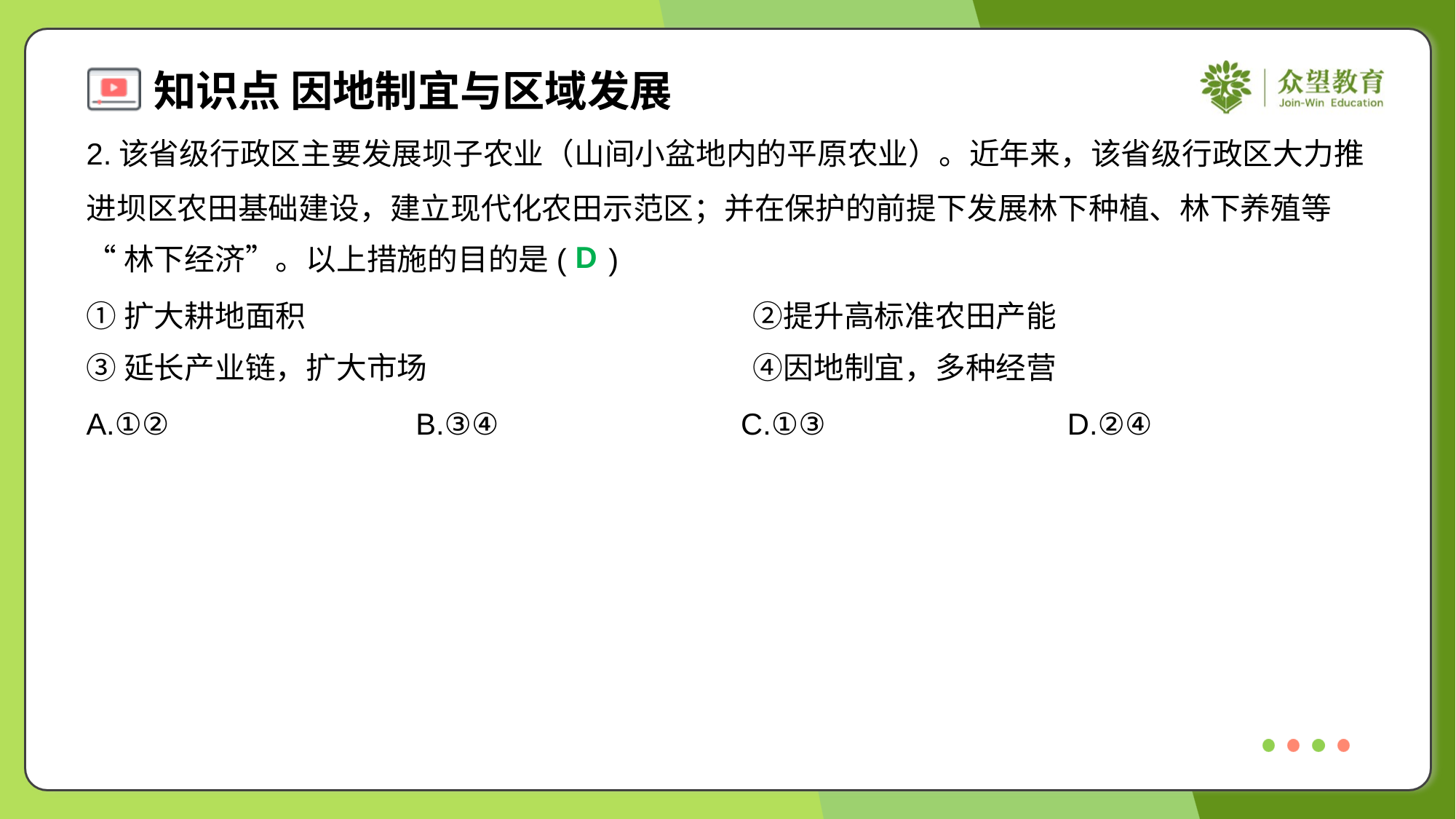

2.该省级行政区主要发展坝子农业（山间小盆地内的平原农业）。近年来，该省级行政区大力推
进坝区农田基础建设，建立现代化农田示范区；并在保护的前提下发展林下种植、林下养殖等
“林下经济”。以上措施的目的是(     )
D
①扩大耕地面积	②提升高标准农田产能
③延长产业链，扩大市场	④因地制宜，多种经营
A.①②	B.③④	C.①③	D.②④